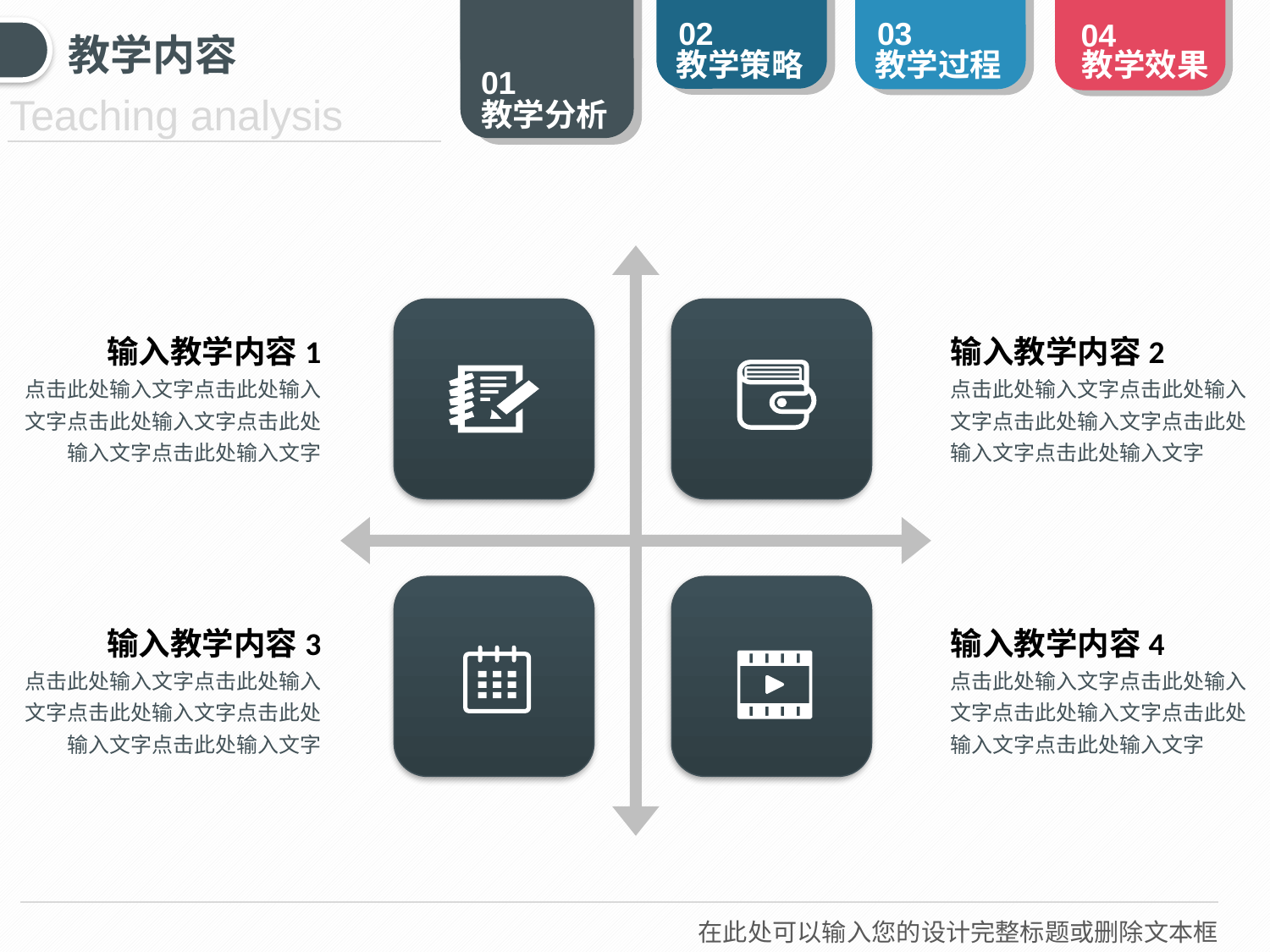

教学内容

输入教学内容1
点击此处输入文字点击此处输入文字点击此处输入文字点击此处输入文字点击此处输入文字
输入教学内容2
点击此处输入文字点击此处输入文字点击此处输入文字点击此处输入文字点击此处输入文字

输入教学内容3
点击此处输入文字点击此处输入文字点击此处输入文字点击此处输入文字点击此处输入文字
输入教学内容4
点击此处输入文字点击此处输入文字点击此处输入文字点击此处输入文字点击此处输入文字